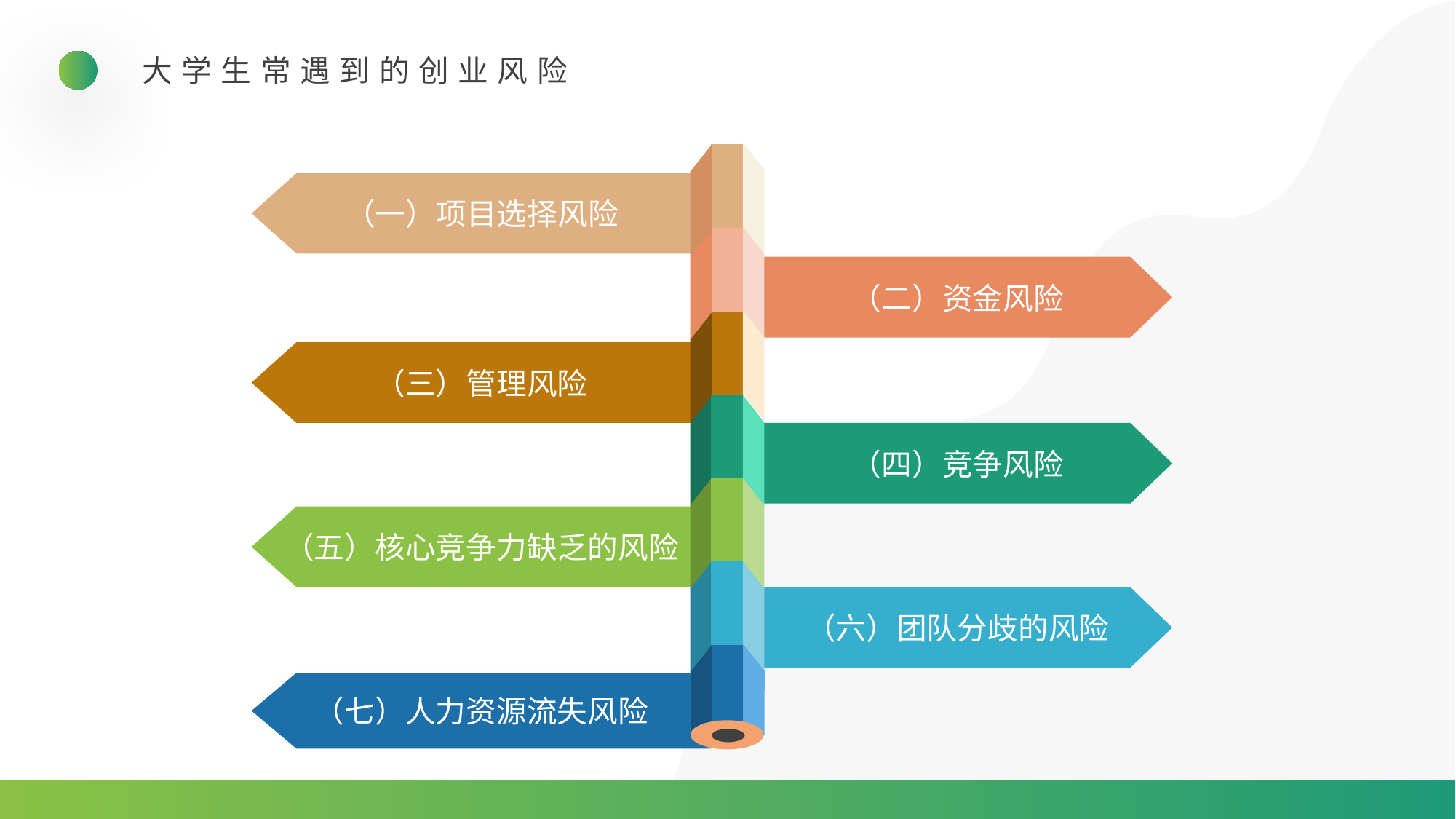

大学生常遇到的创业风险

（一）项目选择风险

（二）资金风险

（三）管理风险

（四）竞争风险

（五）核心竞争力缺乏的风险

（六）团队分歧的风险

（七）人力资源流失风险